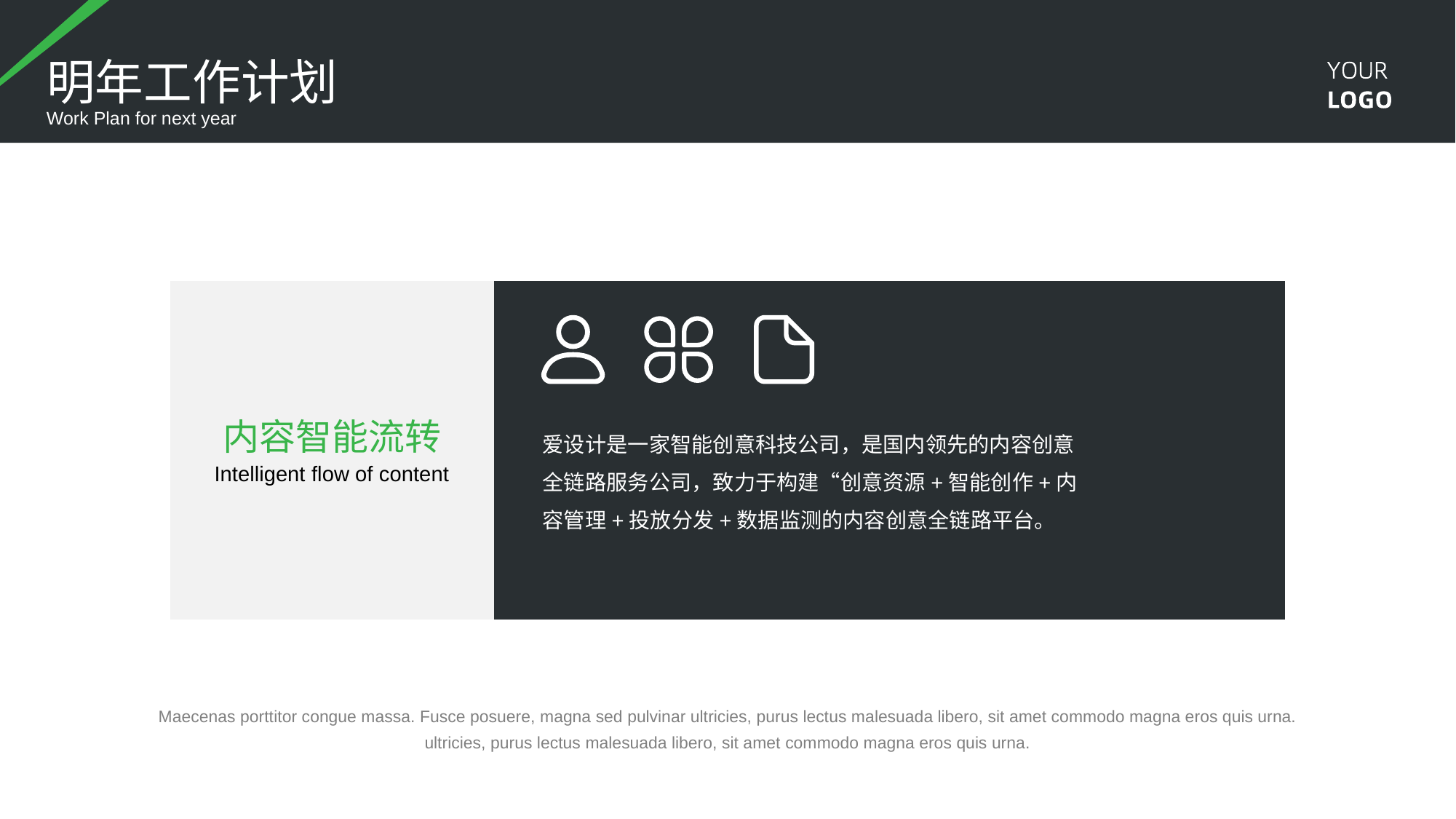

明年工作计划

Work Plan for next year

内容智能流转
爱设计是一家智能创意科技公司，是国内领先的内容创意全链路服务公司，致力于构建“创意资源+智能创作+内容管理+投放分发+数据监测的内容创意全链路平台。
Intelligent flow of content
Maecenas porttitor congue massa. Fusce posuere, magna sed pulvinar ultricies, purus lectus malesuada libero, sit amet commodo magna eros quis urna. ultricies, purus lectus malesuada libero, sit amet commodo magna eros quis urna.